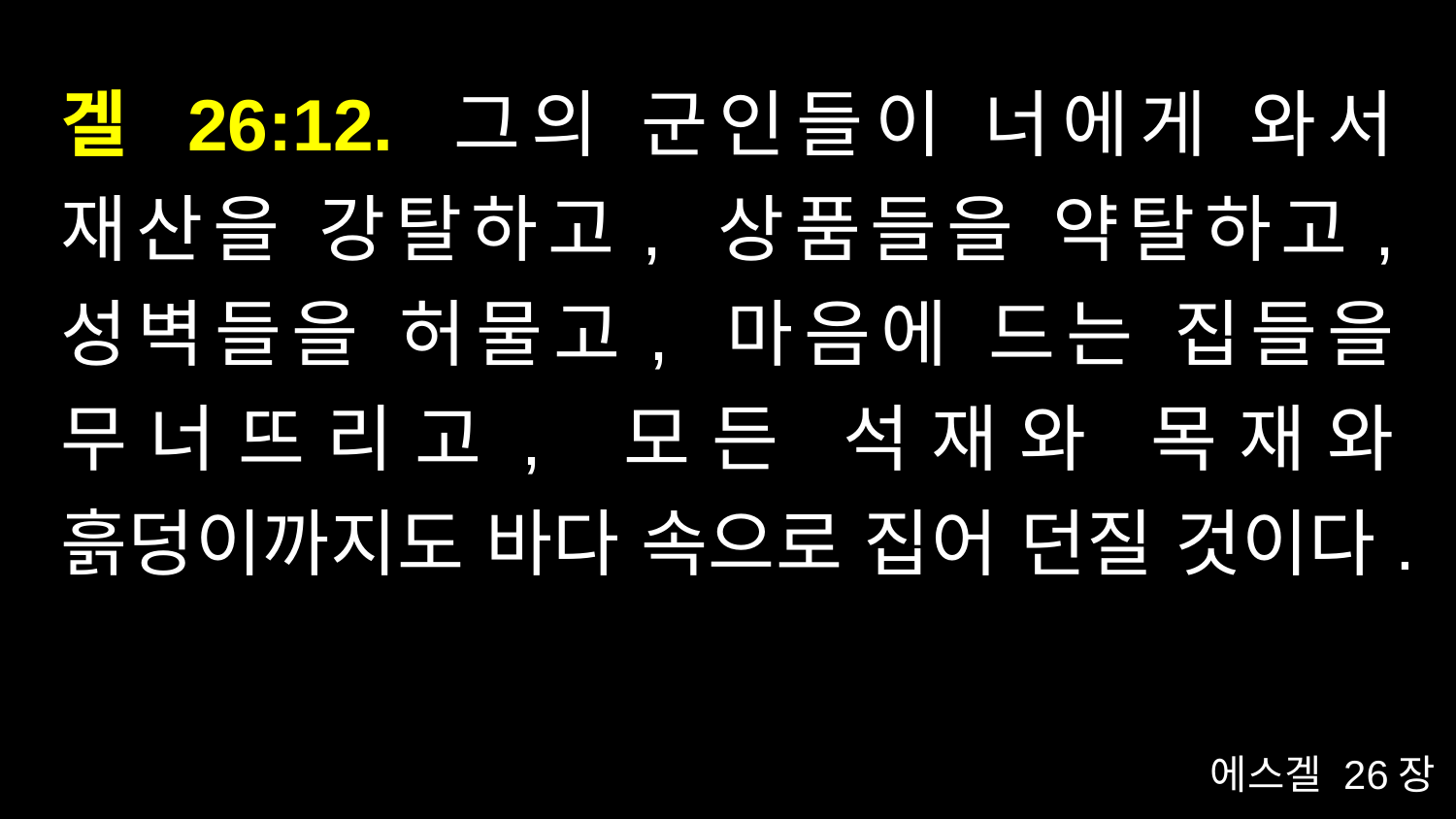

# 겔 26:12. 그의 군인들이 너에게 와서 재산을 강탈하고, 상품들을 약탈하고, 성벽들을 허물고, 마음에 드는 집들을 무너뜨리고, 모든 석재와 목재와 흙덩이까지도 바다 속으로 집어 던질 것이다.
에스겔 26장